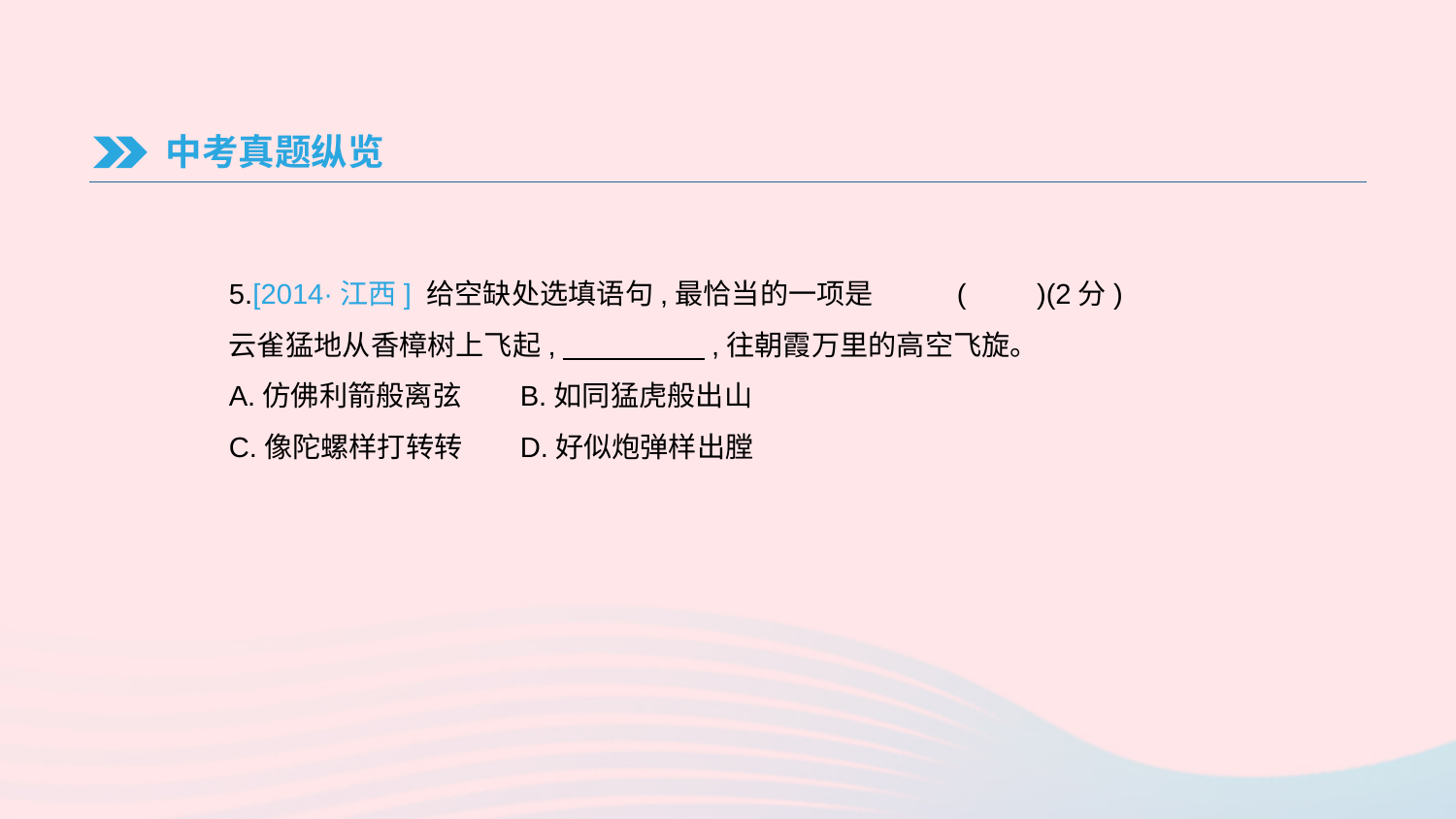

中考真题纵览

5.[2014·江西] 给空缺处选填语句,最恰当的一项是	(　　)(2分)
云雀猛地从香樟树上飞起,　　　　　,往朝霞万里的高空飞旋。
A.仿佛利箭般离弦	B.如同猛虎般出山
C.像陀螺样打转转	D.好似炮弹样出膛